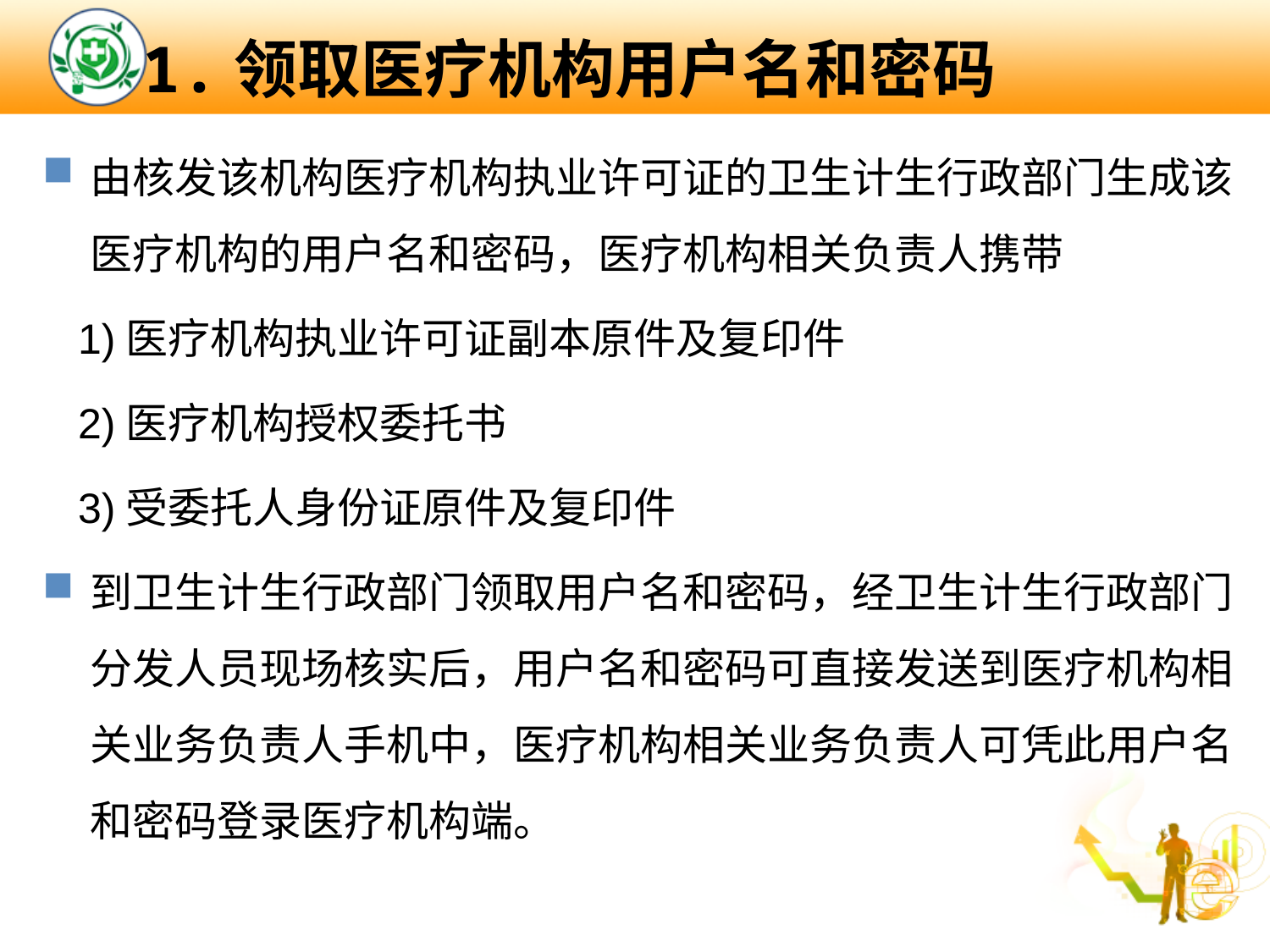

# 1.领取医疗机构用户名和密码
由核发该机构医疗机构执业许可证的卫生计生行政部门生成该医疗机构的用户名和密码，医疗机构相关负责人携带
   1)医疗机构执业许可证副本原件及复印件
   2)医疗机构授权委托书
   3)受委托人身份证原件及复印件
到卫生计生行政部门领取用户名和密码，经卫生计生行政部门分发人员现场核实后，用户名和密码可直接发送到医疗机构相关业务负责人手机中，医疗机构相关业务负责人可凭此用户名和密码登录医疗机构端。